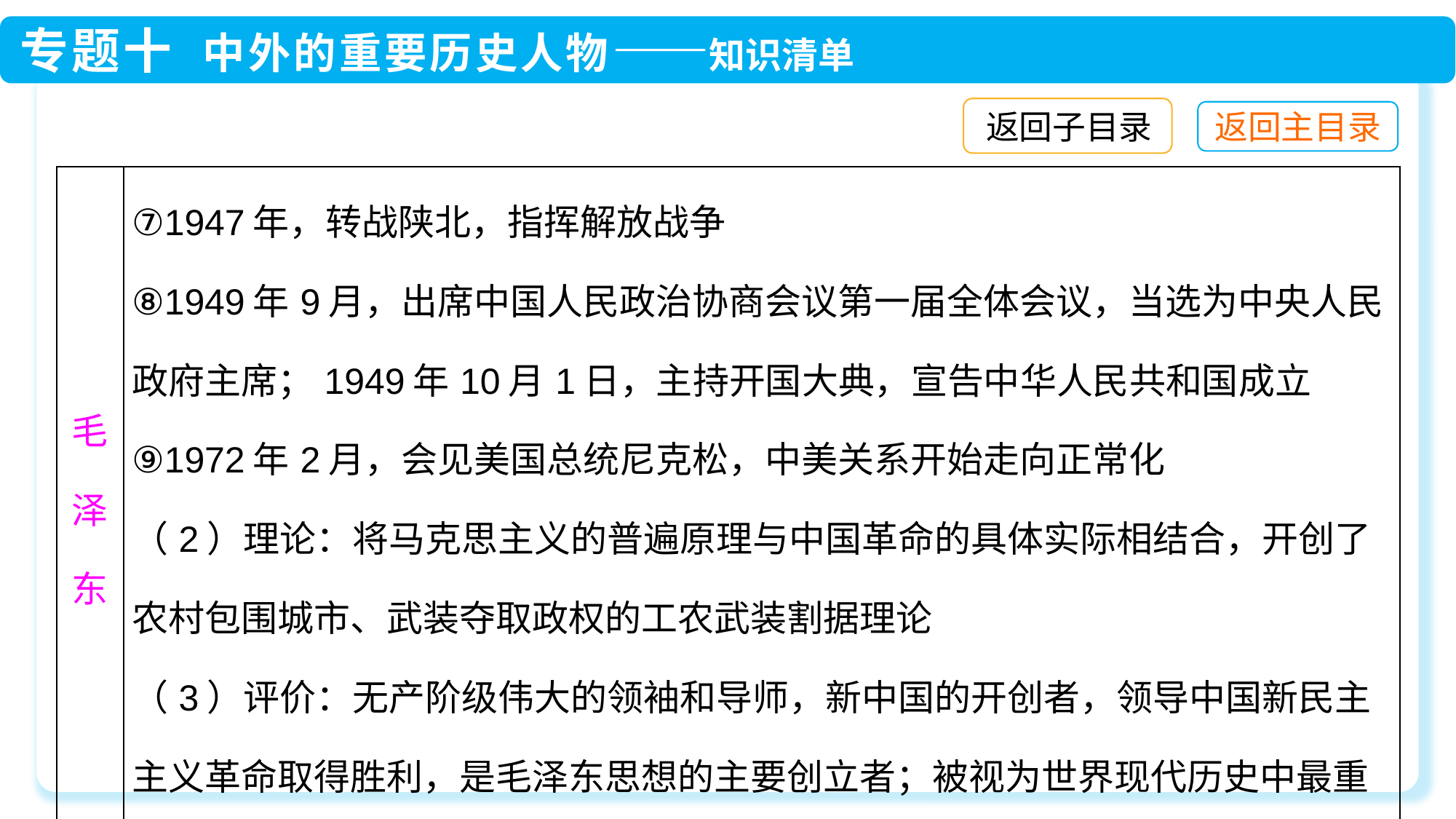

返回子目录
| 毛泽东 | ⑦1947年，转战陕北，指挥解放战争 ⑧1949年9月，出席中国人民政治协商会议第一届全体会议，当选为中央人民政府主席；1949年10月1日，主持开国大典，宣告中华人民共和国成立 ⑨1972年2月，会见美国总统尼克松，中美关系开始走向正常化 （2）理论：将马克思主义的普遍原理与中国革命的具体实际相结合，开创了农村包围城市、武装夺取政权的工农武装割据理论 （3）评价：无产阶级伟大的领袖和导师，新中国的开创者，领导中国新民主主义革命取得胜利，是毛泽东思想的主要创立者；被视为世界现代历史中最重要的人物之一；《时代》杂志周刊将他评选为“20世纪最具影响力的100人之一” |
| --- | --- |